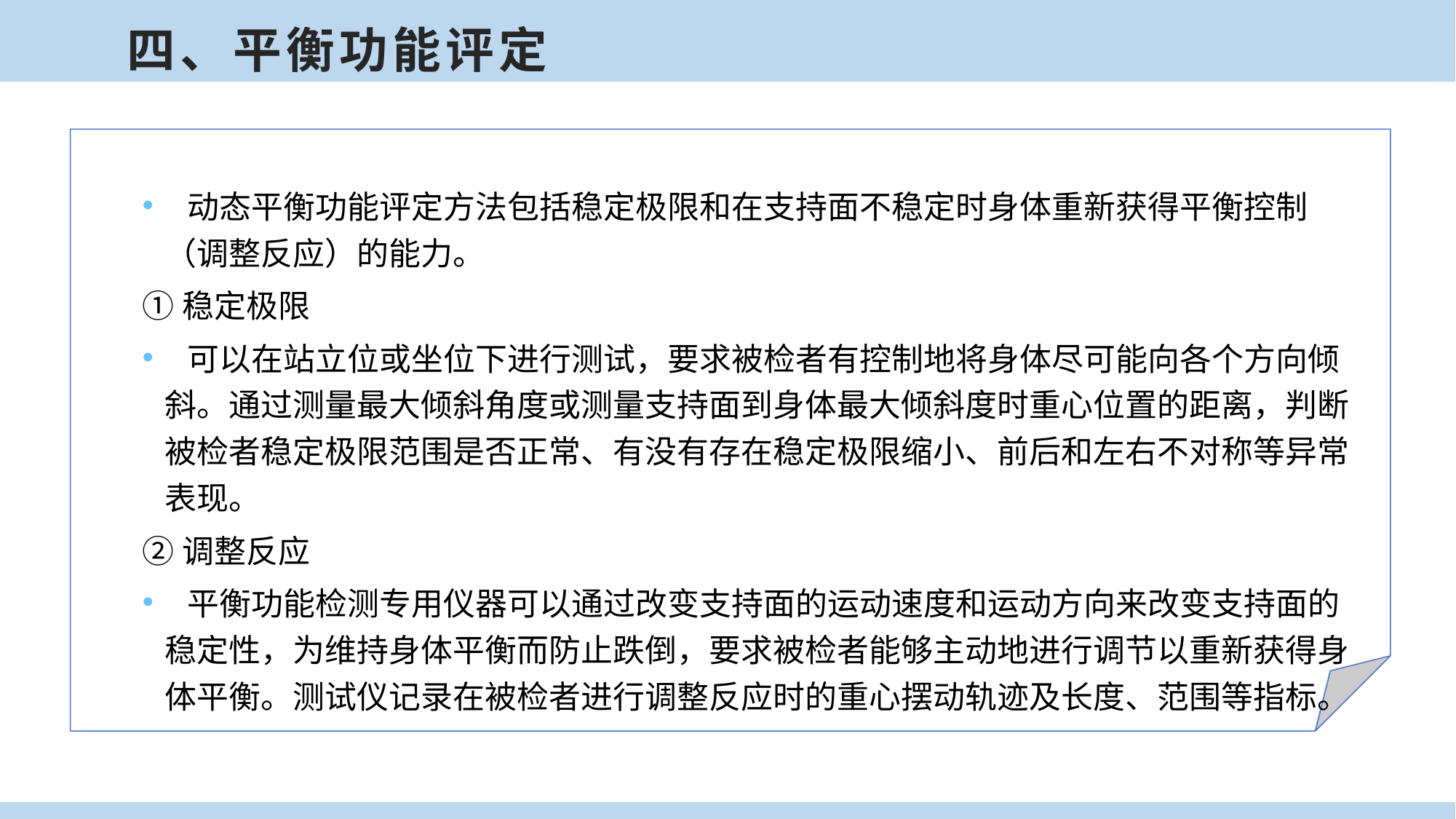

四、平衡功能评定

  动态平衡功能评定方法包括稳定极限和在支持面不稳定时身体重新获得平衡控制（调整反应）的能力。
①稳定极限
  可以在站立位或坐位下进行测试，要求被检者有控制地将身体尽可能向各个方向倾斜。通过测量最大倾斜角度或测量支持面到身体最大倾斜度时重心位置的距离，判断被检者稳定极限范围是否正常、有没有存在稳定极限缩小、前后和左右不对称等异常表现。
②调整反应
  平衡功能检测专用仪器可以通过改变支持面的运动速度和运动方向来改变支持面的稳定性，为维持身体平衡而防止跌倒，要求被检者能够主动地进行调节以重新获得身体平衡。测试仪记录在被检者进行调整反应时的重心摆动轨迹及长度、范围等指标。